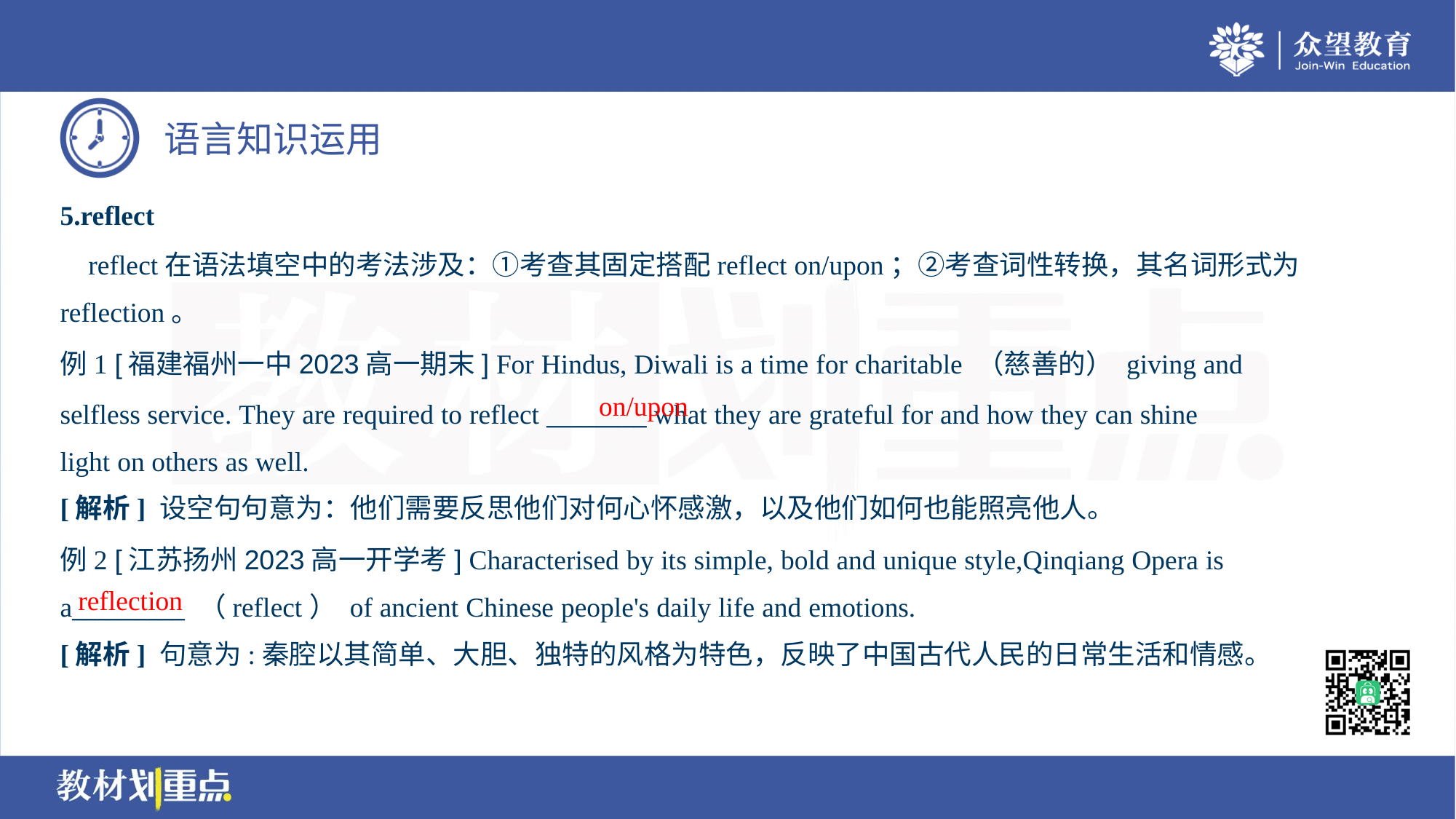

5.reflect
    reflect在语法填空中的考法涉及：①考查其固定搭配reflect on/upon；②考查词性转换，其名词形式为
reflection。
例1 [福建福州一中2023高一期末] For Hindus, Diwali is a time for charitable （慈善的） giving and
selfless service. They are required to reflect ________ what they are grateful for and how they can shine
light on others as well.
on/upon
[解析] 设空句句意为：他们需要反思他们对何心怀感激，以及他们如何也能照亮他人。
例2 [江苏扬州2023高一开学考] Characterised by its simple, bold and unique style,Qinqiang Opera is
a_________ （reflect） of ancient Chinese people's daily life and emotions.
reflection
[解析] 句意为:秦腔以其简单、大胆、独特的风格为特色，反映了中国古代人民的日常生活和情感。